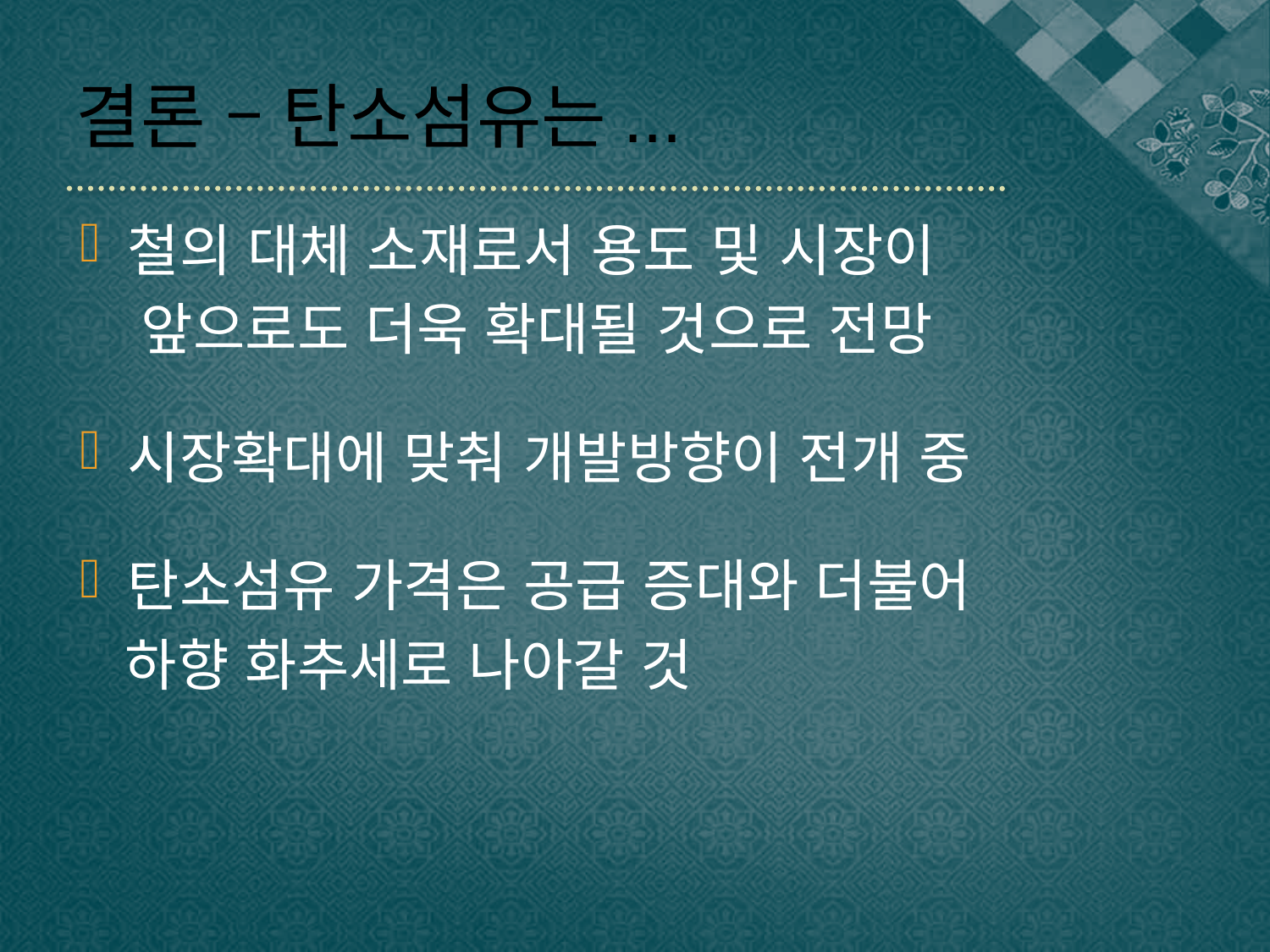

# 결론 – 탄소섬유는...
철의 대체 소재로서 용도 및 시장이
   앞으로도 더욱 확대될 것으로 전망

시장확대에 맞춰 개발방향이 전개 중

탄소섬유 가격은 공급 증대와 더불어
  하향 화추세로 나아갈 것